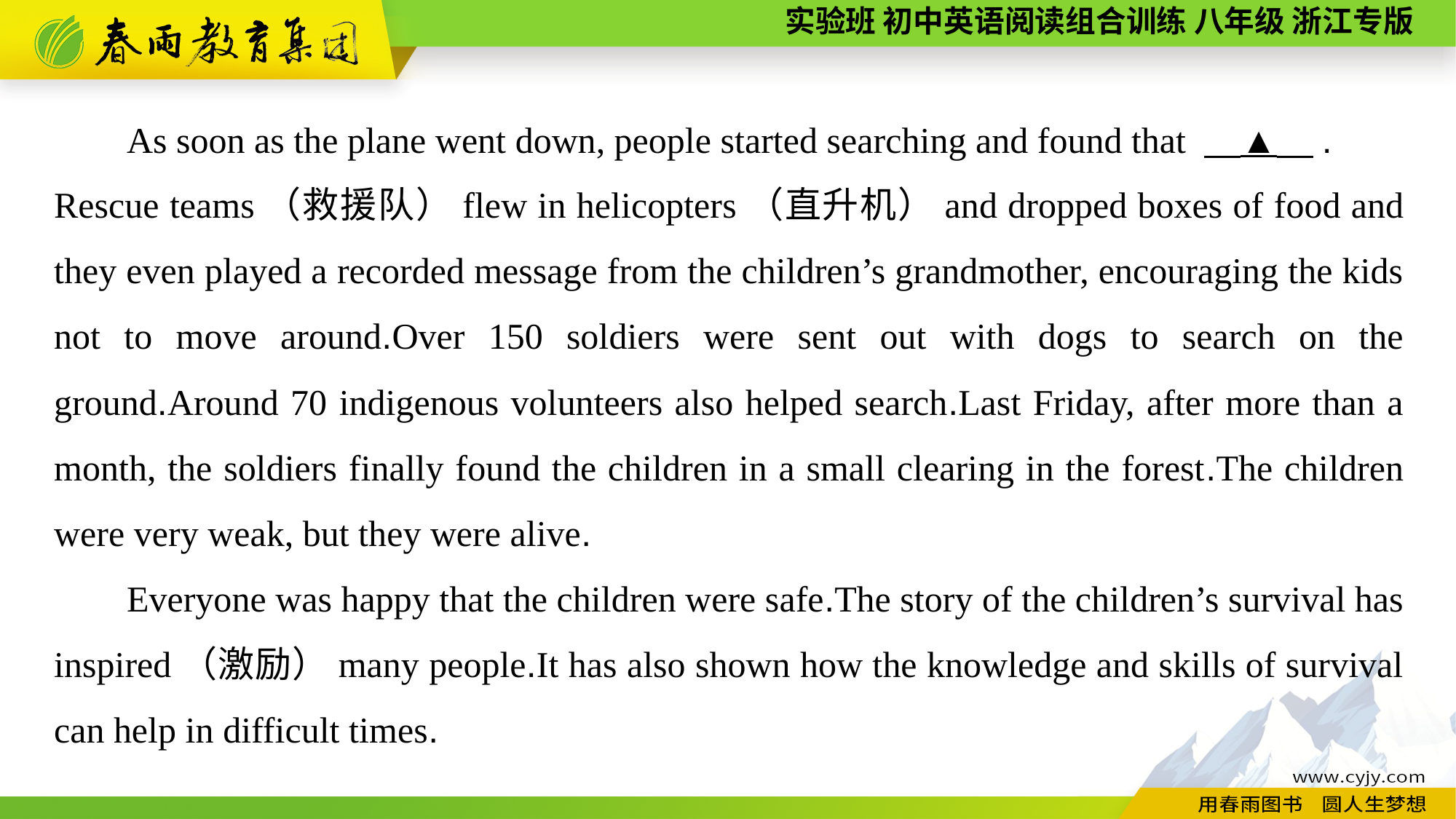

As soon as the plane went down, people started searching and found that 　▲　.
Rescue teams（救援队）flew in helicopters（直升机）and dropped boxes of food and they even played a recorded message from the children’s grandmother, encouraging the kids not to move around.Over 150 soldiers were sent out with dogs to search on the ground.Around 70 indigenous volunteers also helped search.Last Friday, after more than a month, the soldiers finally found the children in a small clearing in the forest.The children were very weak, but they were alive.
Everyone was happy that the children were safe.The story of the children’s survival has inspired（激励）many people.It has also shown how the knowledge and skills of survival can help in difficult times.